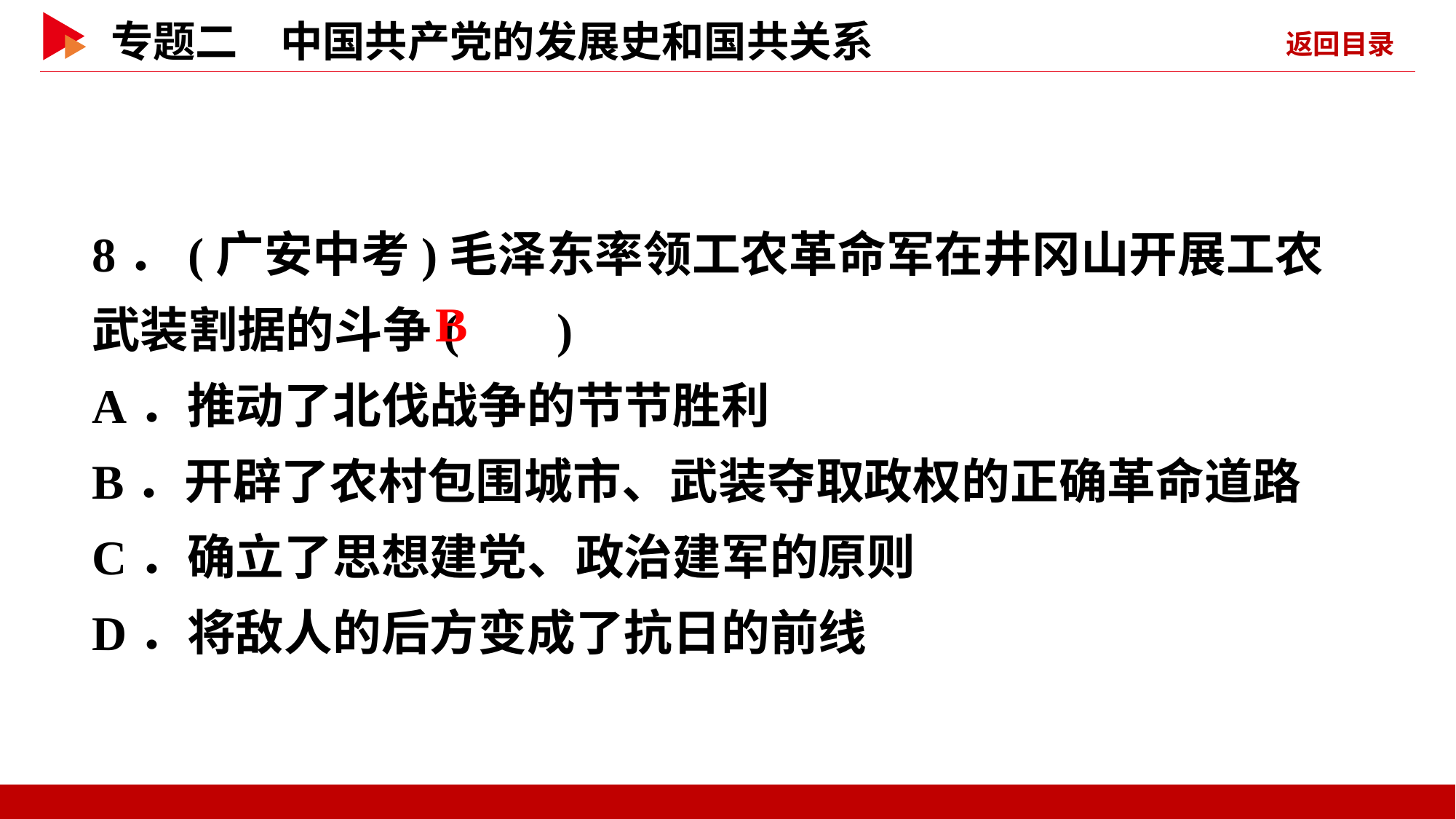

8．(广安中考)毛泽东率领工农革命军在井冈山开展工农武装割据的斗争(        )
A．推动了北伐战争的节节胜利
B．开辟了农村包围城市、武装夺取政权的正确革命道路
C．确立了思想建党、政治建军的原则
D．将敌人的后方变成了抗日的前线
   B